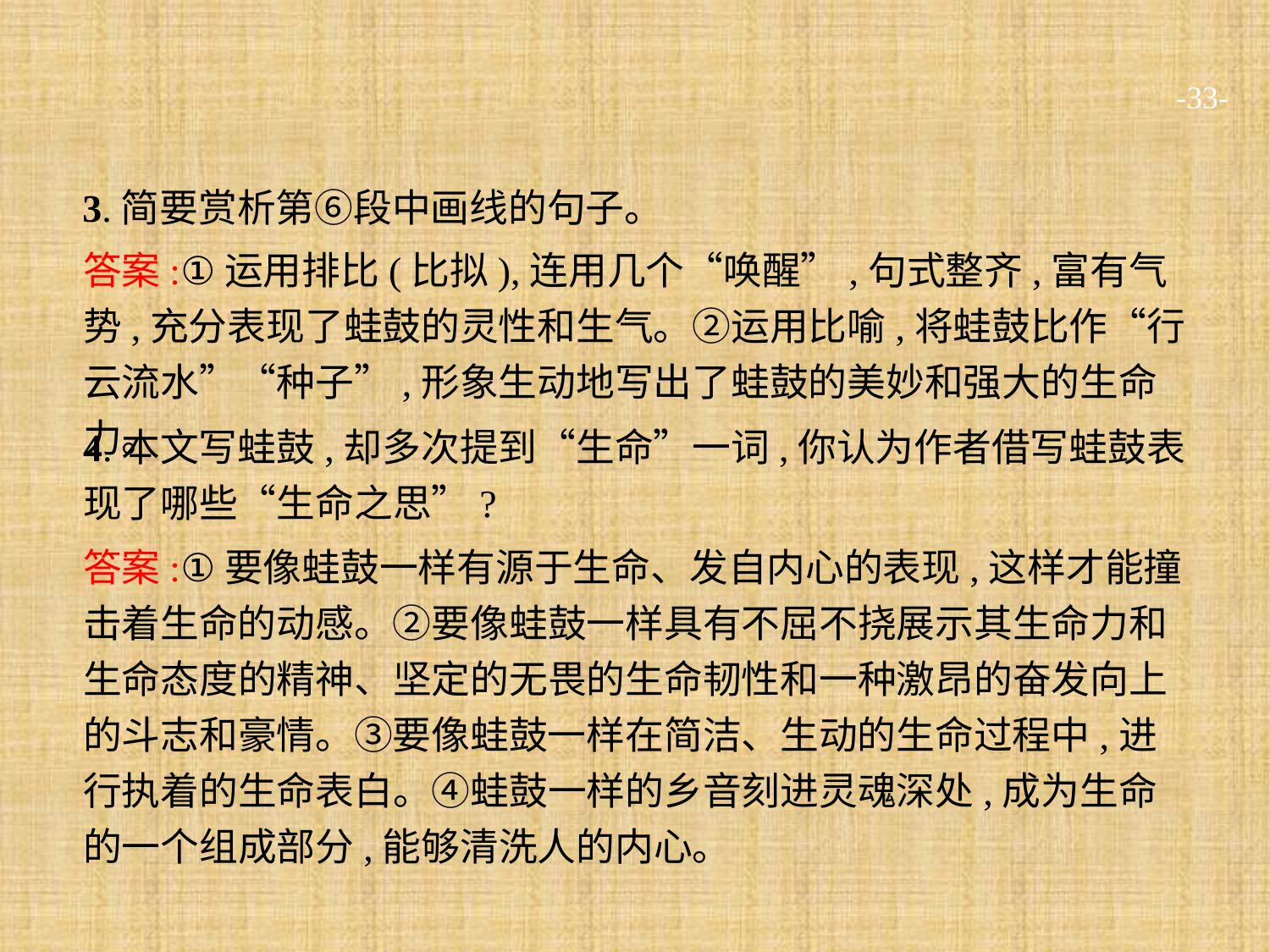

-33-
3.简要赏析第⑥段中画线的句子。
答案:①运用排比(比拟),连用几个“唤醒”,句式整齐,富有气势,充分表现了蛙鼓的灵性和生气。②运用比喻,将蛙鼓比作“行云流水”“种子”,形象生动地写出了蛙鼓的美妙和强大的生命力。
4.本文写蛙鼓,却多次提到“生命”一词,你认为作者借写蛙鼓表现了哪些“生命之思”?
答案:①要像蛙鼓一样有源于生命、发自内心的表现,这样才能撞击着生命的动感。②要像蛙鼓一样具有不屈不挠展示其生命力和生命态度的精神、坚定的无畏的生命韧性和一种激昂的奋发向上的斗志和豪情。③要像蛙鼓一样在简洁、生动的生命过程中,进行执着的生命表白。④蛙鼓一样的乡音刻进灵魂深处,成为生命的一个组成部分,能够清洗人的内心。